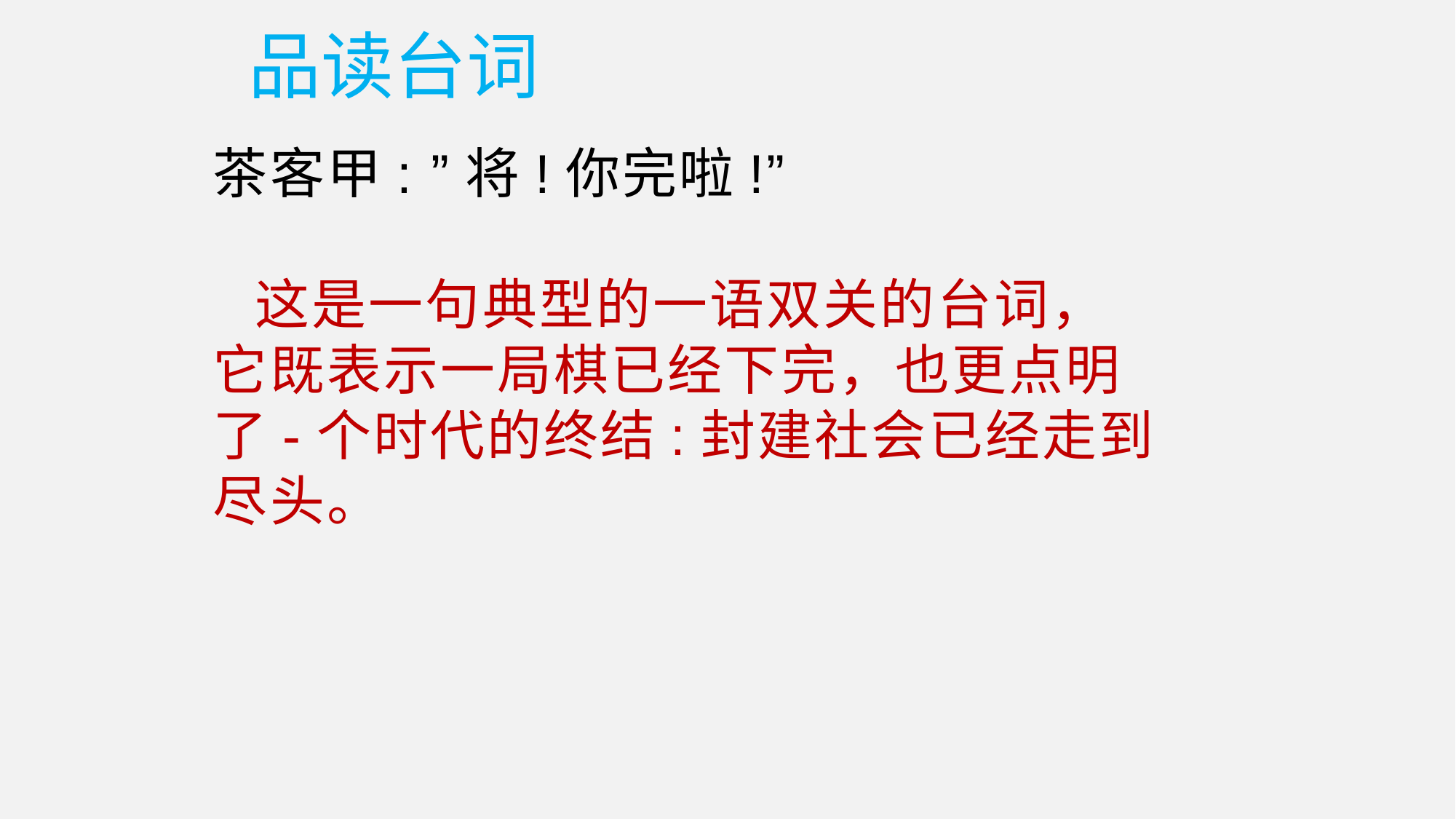

品读台词
茶客甲: ”将!你完啦!”

  这是一句典型的一语双关的台词，它既表示一局棋已经下完，也更点明了-个时代的终结:封建社会已经走到尽头。